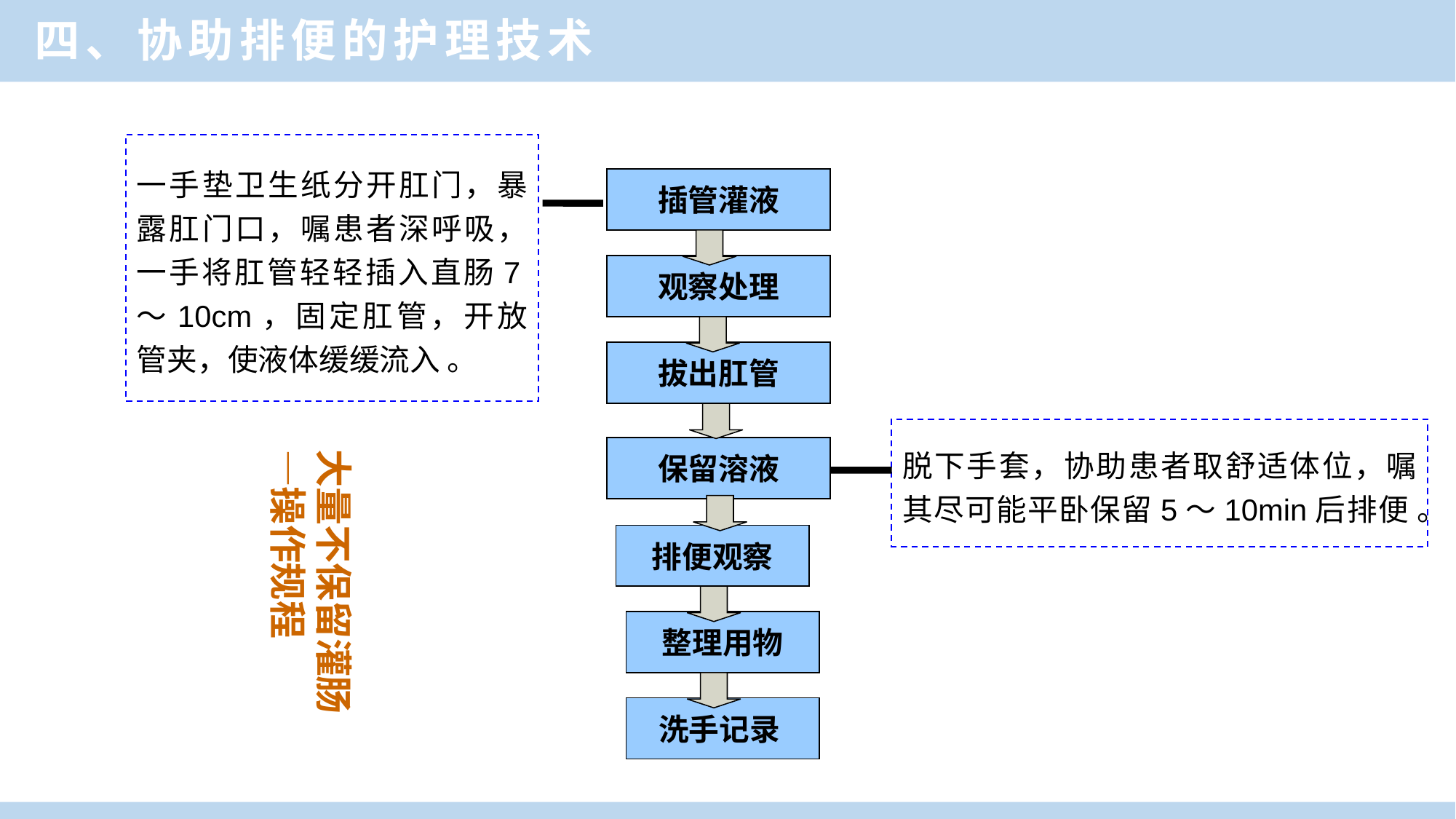

四、协助排便的护理技术
一手垫卫生纸分开肛门，暴露肛门口，嘱患者深呼吸，一手将肛管轻轻插入直肠7～10cm，固定肛管，开放管夹，使液体缓缓流入 。
插管灌液

观察处理

拔出肛管

保留溶液

脱下手套，协助患者取舒适体位，嘱其尽可能平卧保留5～10min后排便 。
大量不保留灌肠—操作规程

排便观察

整理用物

洗手记录